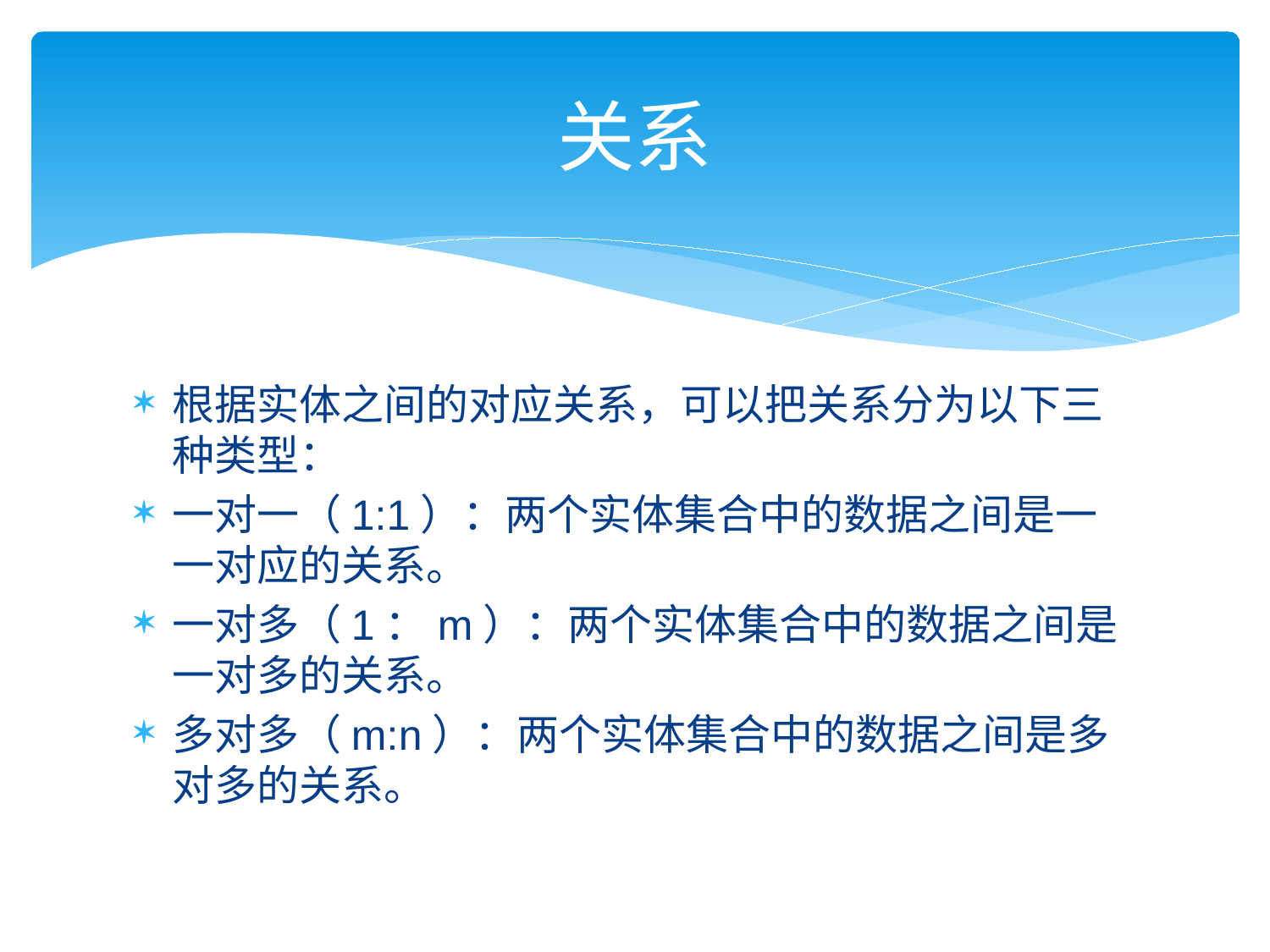

# 关系
根据实体之间的对应关系，可以把关系分为以下三种类型：
一对一（1:1）：两个实体集合中的数据之间是一一对应的关系。
一对多（1：m）：两个实体集合中的数据之间是一对多的关系。
多对多（m:n）：两个实体集合中的数据之间是多对多的关系。